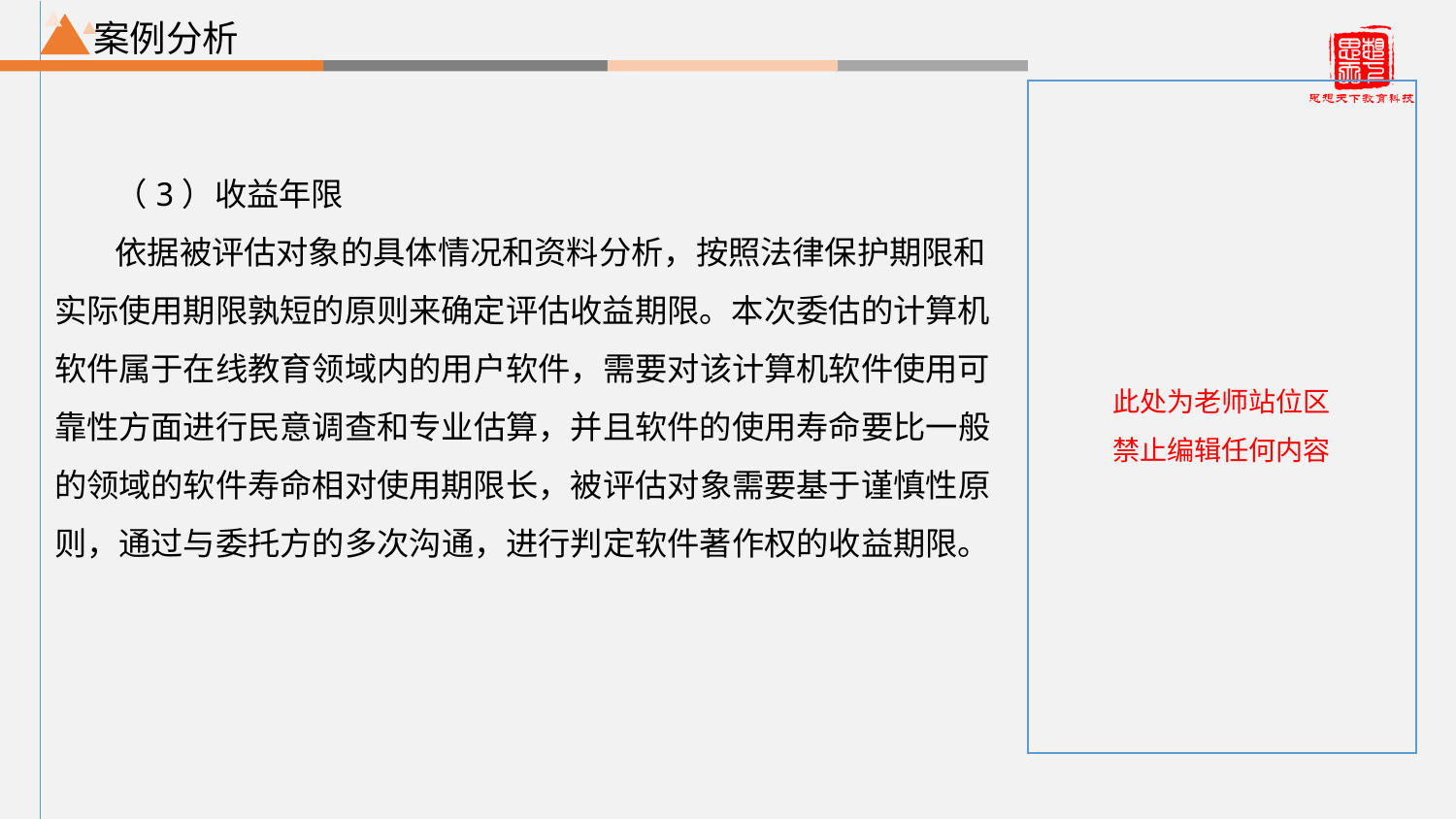

案例分析
（3）收益年限
依据被评估对象的具体情况和资料分析，按照法律保护期限和实际使用期限孰短的原则来确定评估收益期限。本次委估的计算机软件属于在线教育领域内的用户软件，需要对该计算机软件使用可靠性方面进行民意调查和专业估算，并且软件的使用寿命要比一般的领域的软件寿命相对使用期限长，被评估对象需要基于谨慎性原则，通过与委托方的多次沟通，进行判定软件著作权的收益期限。
79